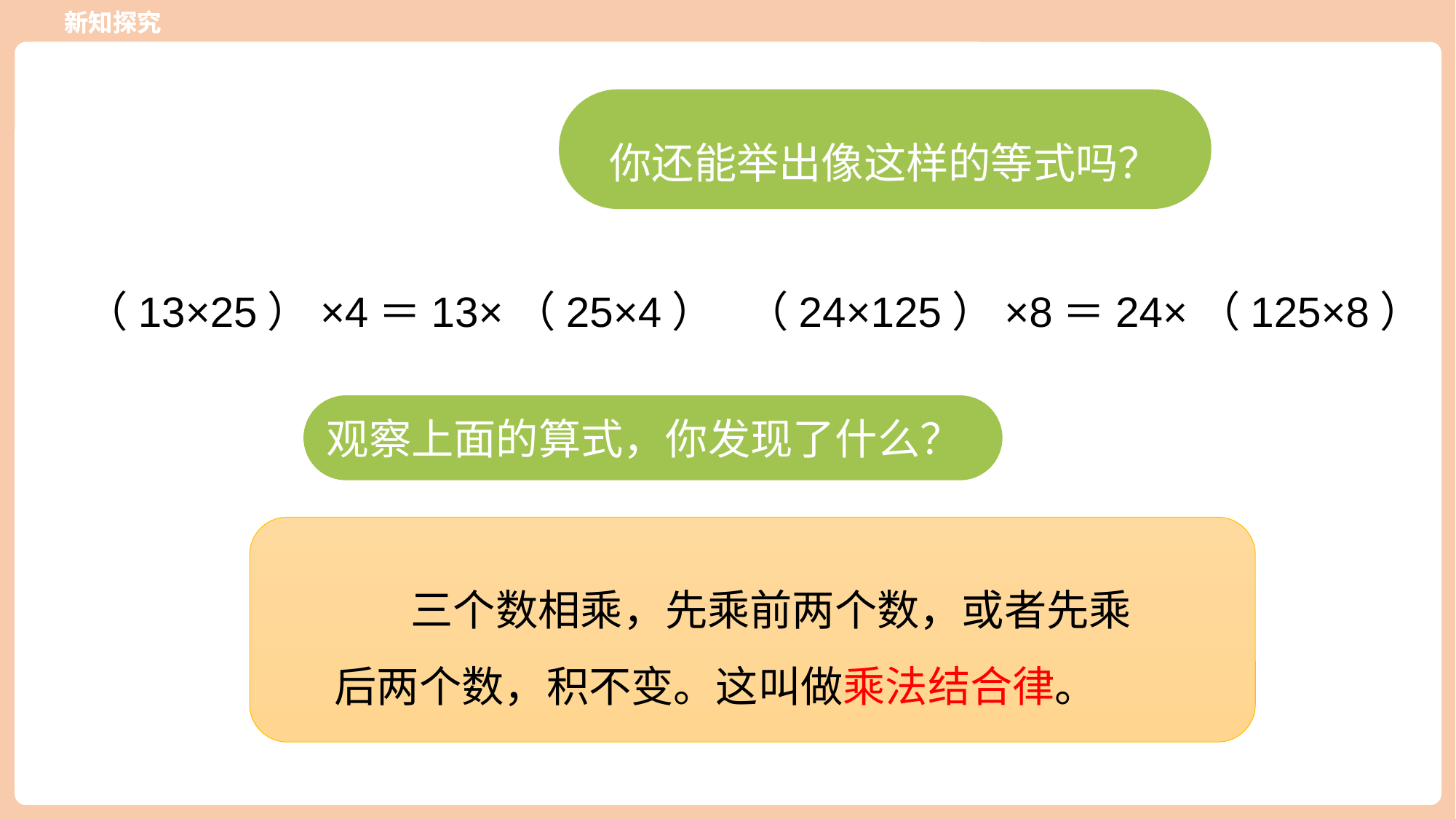

新知探究
新知探究
你还能举出像这样的等式吗？
（13×25）×4＝13×（25×4）
（24×125）×8＝24×（125×8）
观察上面的算式，你发现了什么？

       三个数相乘，先乘前两个数，或者先乘后两个数，积不变。这叫做乘法结合律。